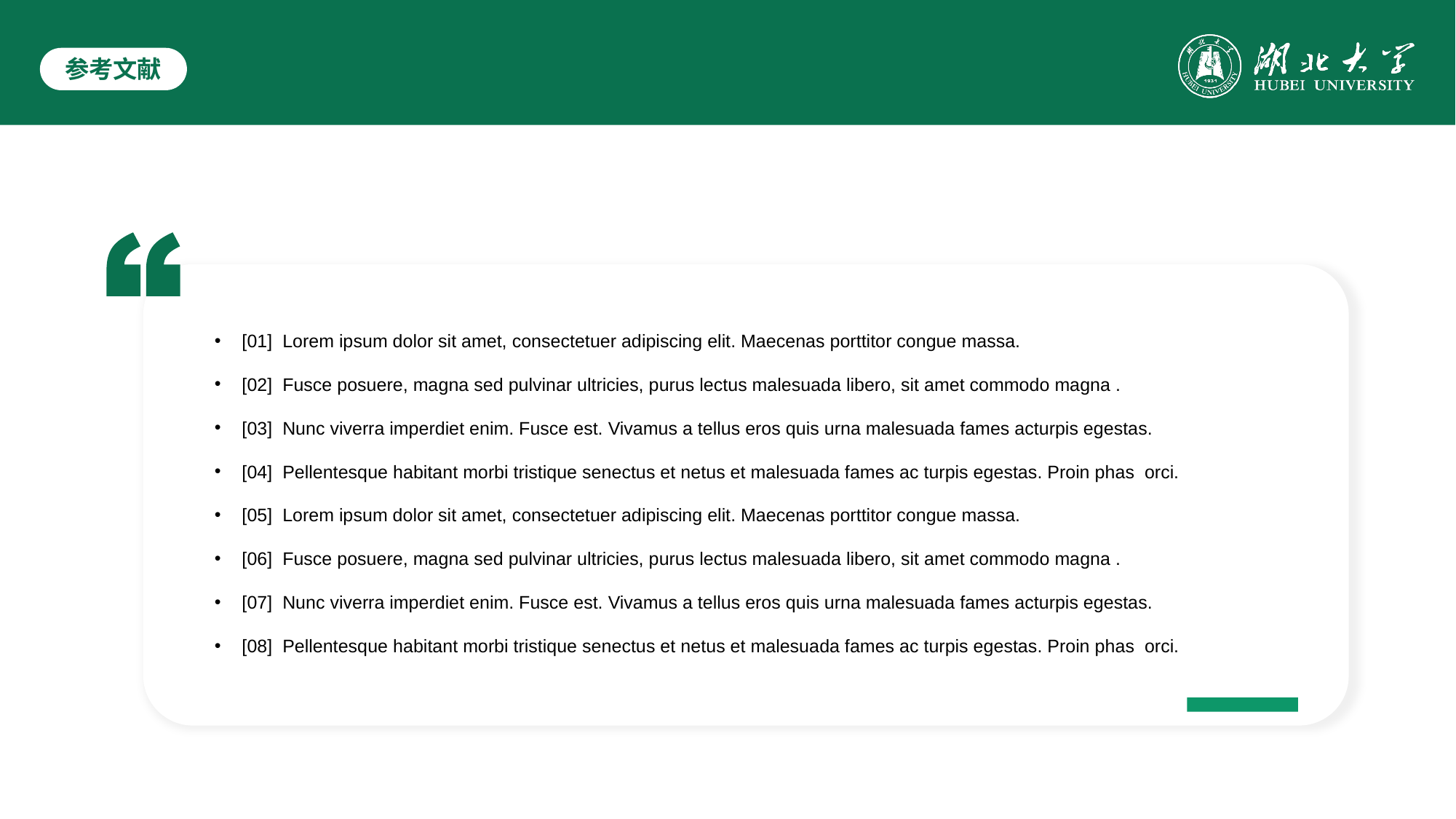

参考文献

[01]  Lorem ipsum dolor sit amet, consectetuer adipiscing elit. Maecenas porttitor congue massa.
[02]  Fusce posuere, magna sed pulvinar ultricies, purus lectus malesuada libero, sit amet commodo magna .
[03]  Nunc viverra imperdiet enim. Fusce est. Vivamus a tellus eros quis urna malesuada fames acturpis egestas.
[04]  Pellentesque habitant morbi tristique senectus et netus et malesuada fames ac turpis egestas. Proin phas  orci.
[05]  Lorem ipsum dolor sit amet, consectetuer adipiscing elit. Maecenas porttitor congue massa.
[06]  Fusce posuere, magna sed pulvinar ultricies, purus lectus malesuada libero, sit amet commodo magna .
[07]  Nunc viverra imperdiet enim. Fusce est. Vivamus a tellus eros quis urna malesuada fames acturpis egestas.
[08]  Pellentesque habitant morbi tristique senectus et netus et malesuada fames ac turpis egestas. Proin phas  orci.